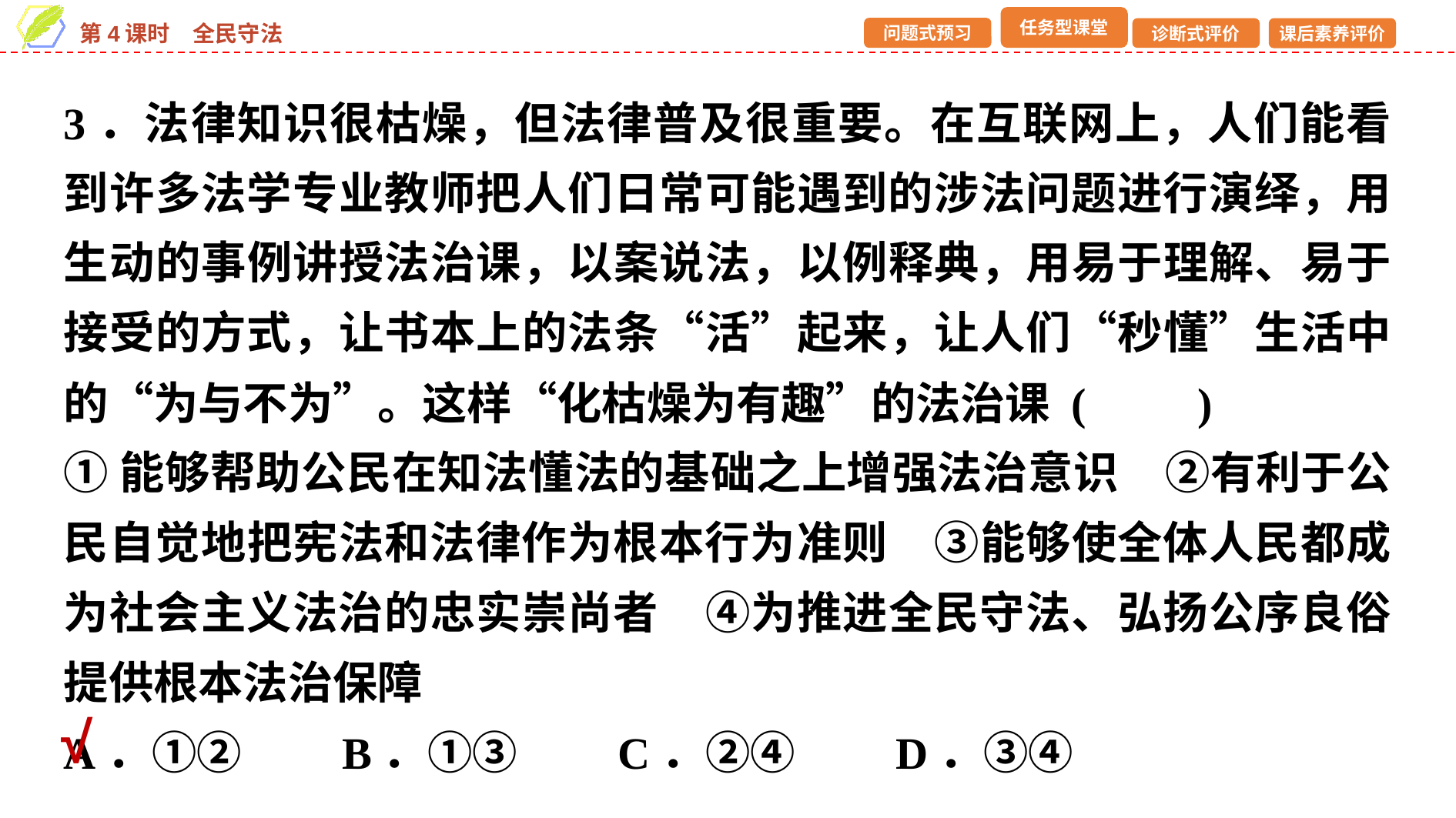

3．法律知识很枯燥，但法律普及很重要。在互联网上，人们能看到许多法学专业教师把人们日常可能遇到的涉法问题进行演绎，用生动的事例讲授法治课，以案说法，以例释典，用易于理解、易于接受的方式，让书本上的法条“活”起来，让人们“秒懂”生活中的“为与不为”。这样“化枯燥为有趣”的法治课 (　　)
①能够帮助公民在知法懂法的基础之上增强法治意识　②有利于公民自觉地把宪法和法律作为根本行为准则　③能够使全体人民都成为社会主义法治的忠实崇尚者　④为推进全民守法、弘扬公序良俗提供根本法治保障
A．①②　　B．①③　　C．②④　　D．③④
√